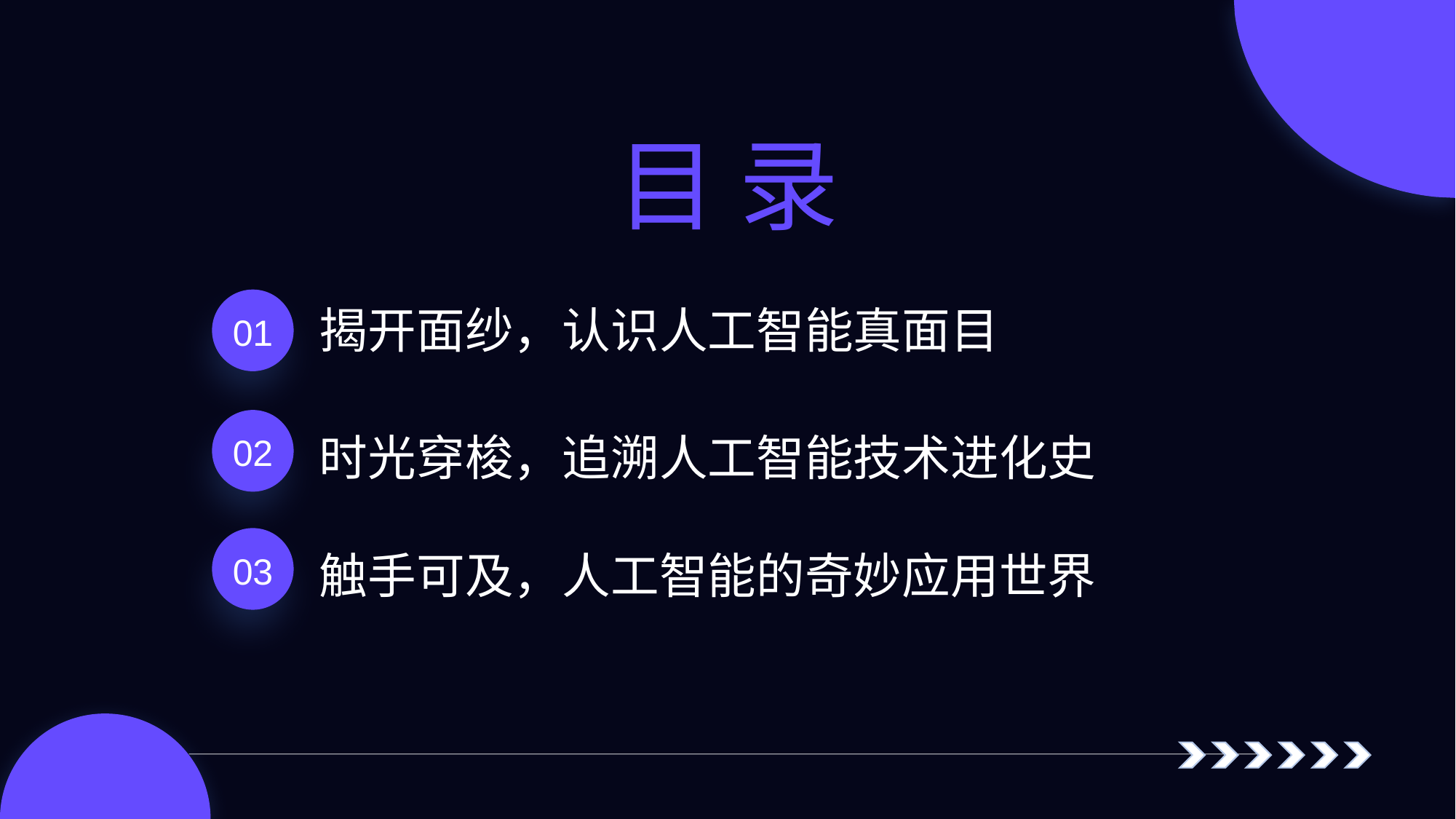

目 录
01
揭开面纱，认识人工智能真面目
02
时光穿梭，追溯人工智能技术进化史

03
触手可及，人工智能的奇妙应用世界